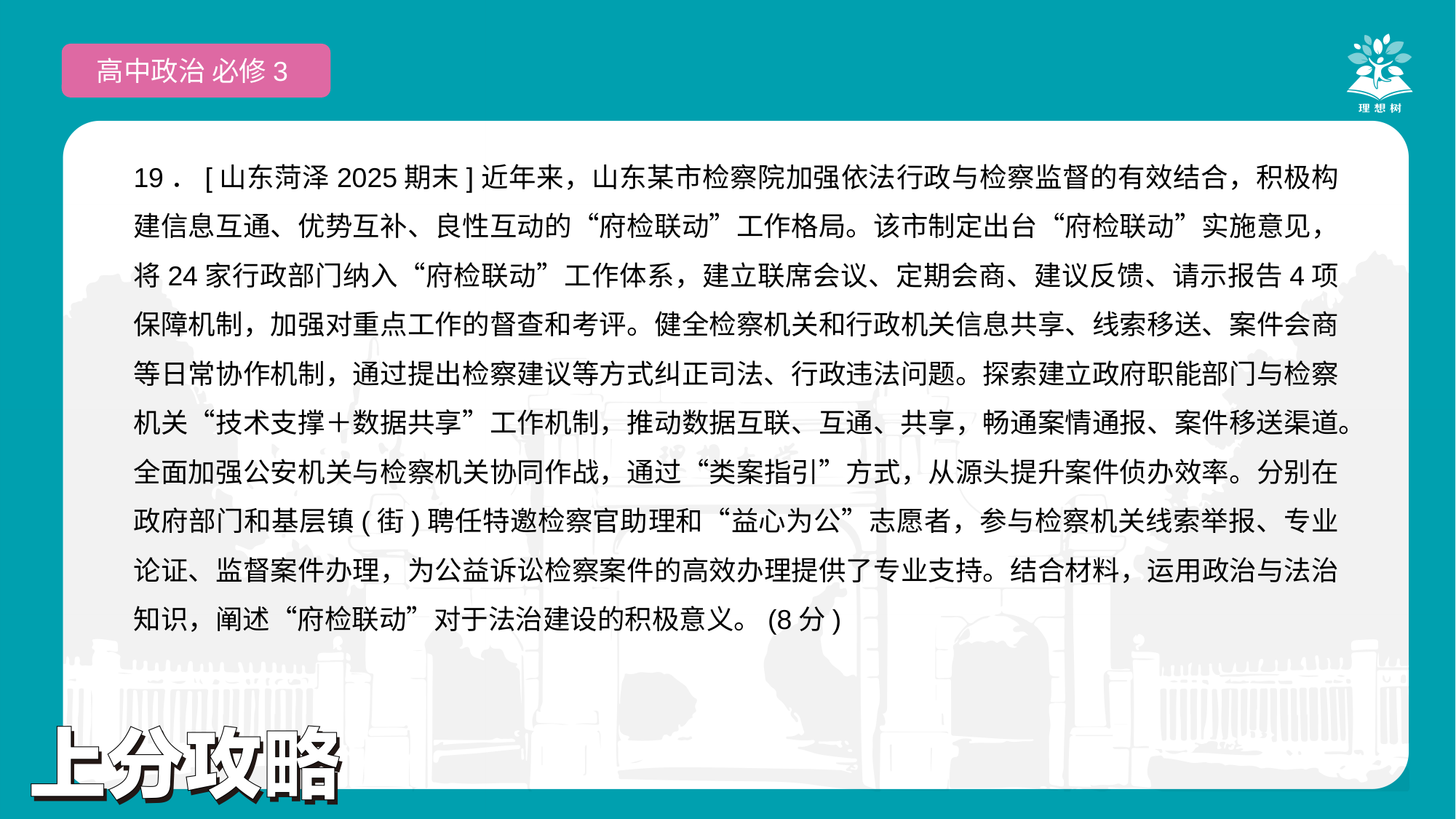

高中政治 必修3
19．[山东菏泽2025期末]近年来，山东某市检察院加强依法行政与检察监督的有效结合，积极构建信息互通、优势互补、良性互动的“府检联动”工作格局。该市制定出台“府检联动”实施意见，将24家行政部门纳入“府检联动”工作体系，建立联席会议、定期会商、建议反馈、请示报告4项保障机制，加强对重点工作的督查和考评。健全检察机关和行政机关信息共享、线索移送、案件会商等日常协作机制，通过提出检察建议等方式纠正司法、行政违法问题。探索建立政府职能部门与检察机关“技术支撑＋数据共享”工作机制，推动数据互联、互通、共享，畅通案情通报、案件移送渠道。全面加强公安机关与检察机关协同作战，通过“类案指引”方式，从源头提升案件侦办效率。分别在政府部门和基层镇(街)聘任特邀检察官助理和“益心为公”志愿者，参与检察机关线索举报、专业论证、监督案件办理，为公益诉讼检察案件的高效办理提供了专业支持。结合材料，运用政治与法治知识，阐述“府检联动”对于法治建设的积极意义。(8分)